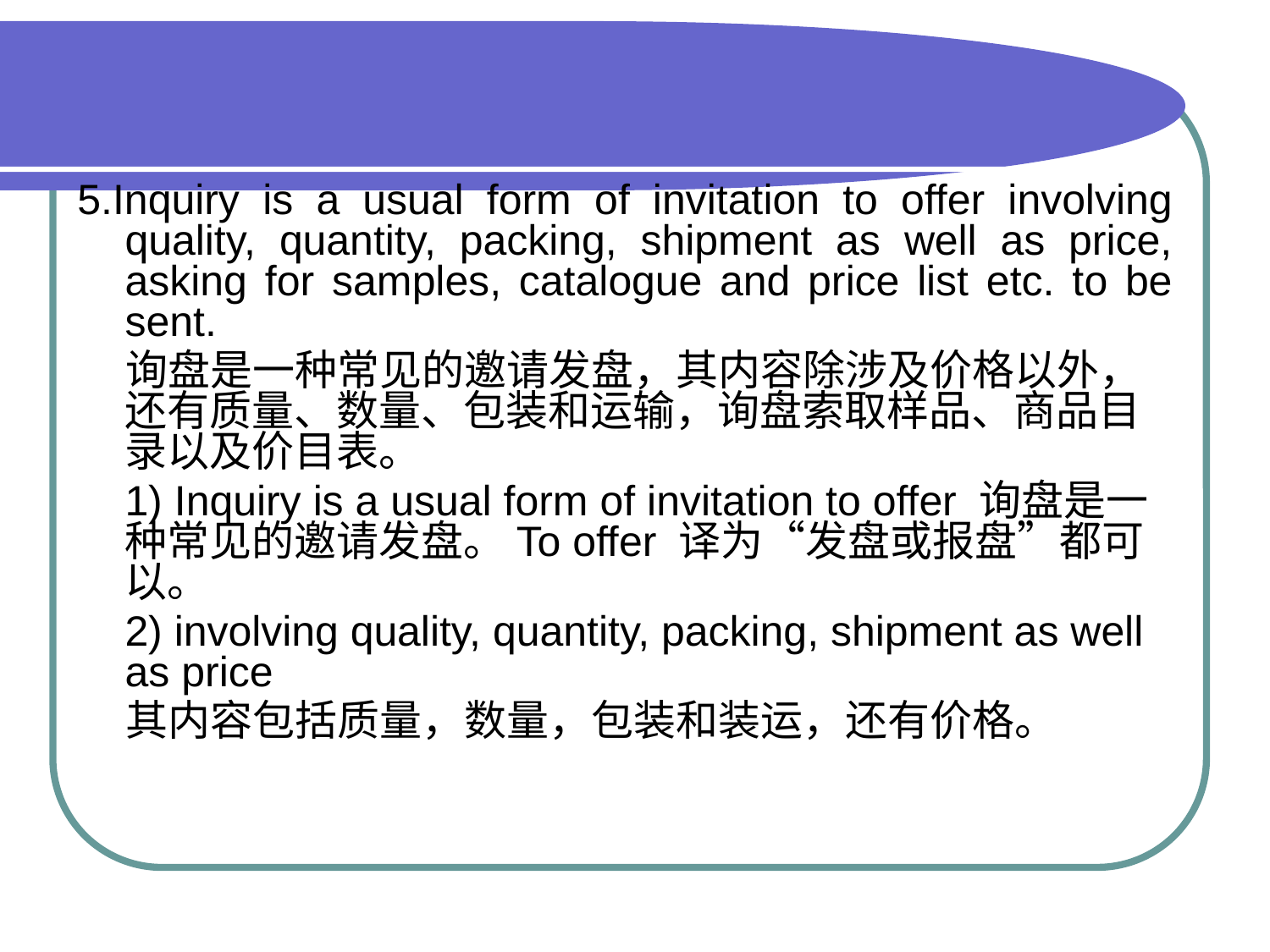

#
5.Inquiry is a usual form of invitation to offer involving quality, quantity, packing, shipment as well as price, asking for samples, catalogue and price list etc. to be sent.
    询盘是一种常见的邀请发盘，其内容除涉及价格以外，还有质量、数量、包装和运输，询盘索取样品、商品目录以及价目表。
    1) Inquiry is a usual form of invitation to offer 询盘是一种常见的邀请发盘。To offer 译为“发盘或报盘”都可以。
    2) involving quality, quantity, packing, shipment as well as price
    其内容包括质量，数量，包装和装运，还有价格。